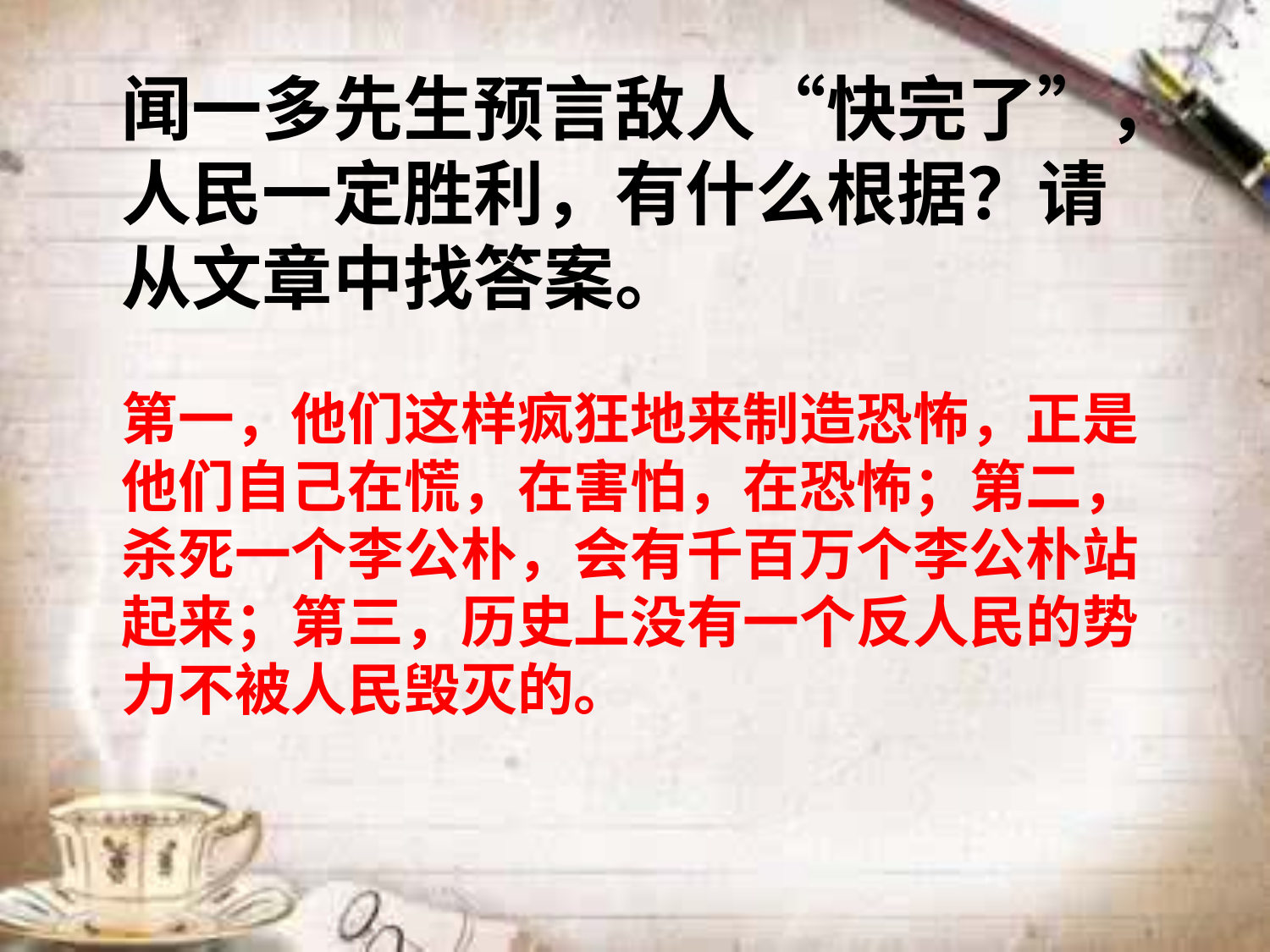

闻一多先生预言敌人“快完了”，人民一定胜利，有什么根据？请从文章中找答案。
第一，他们这样疯狂地来制造恐怖，正是他们自己在慌，在害怕，在恐怖；第二，杀死一个李公朴，会有千百万个李公朴站起来；第三，历史上没有一个反人民的势力不被人民毁灭的。